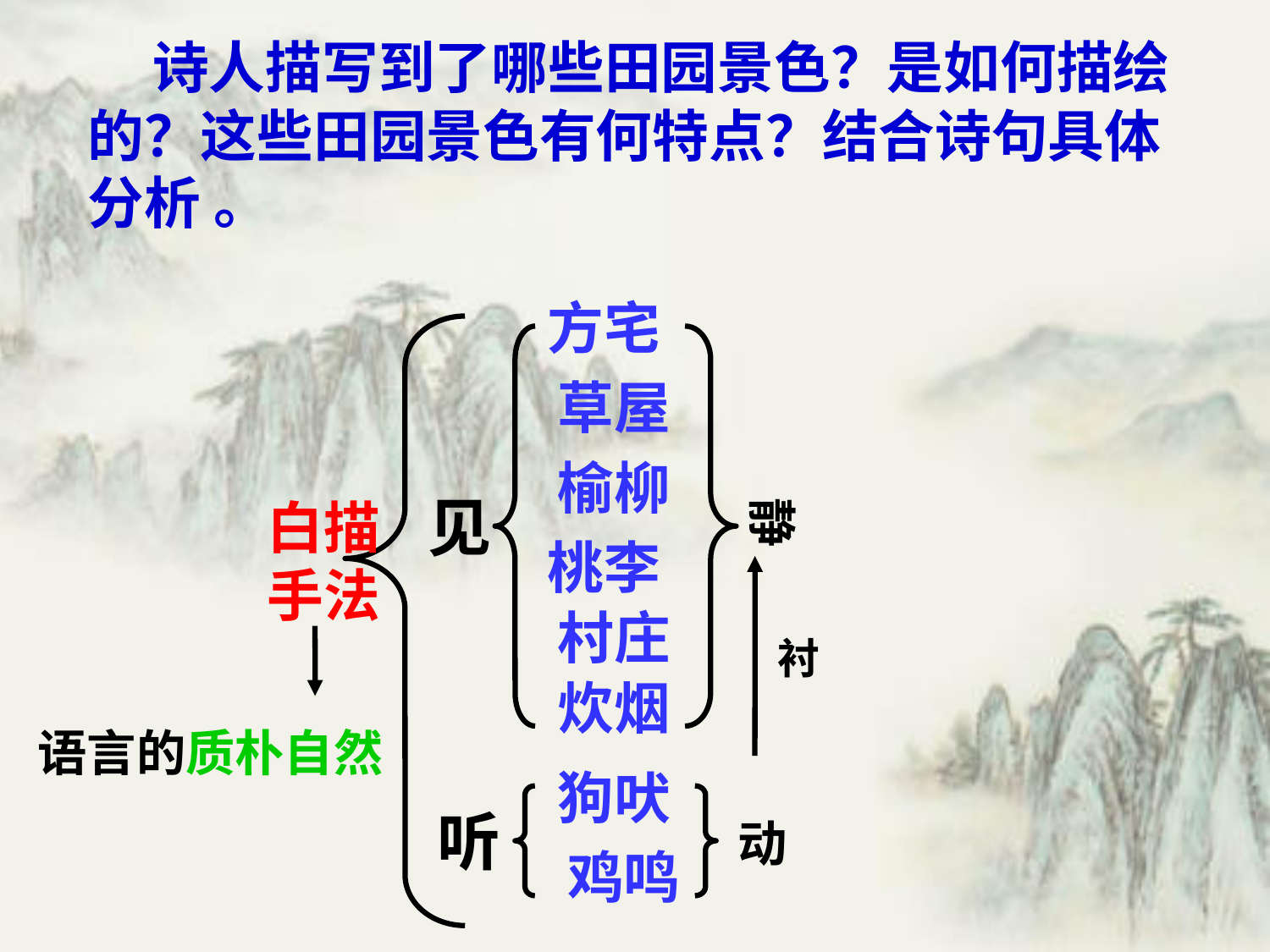

诗人描写到了哪些田园景色？是如何描绘的？这些田园景色有何特点？结合诗句具体分析 。

方宅

草屋
榆柳
见
白描
手法
静
桃李

村庄

衬
炊烟
语言的质朴自然
狗吠

听
动
鸡鸣